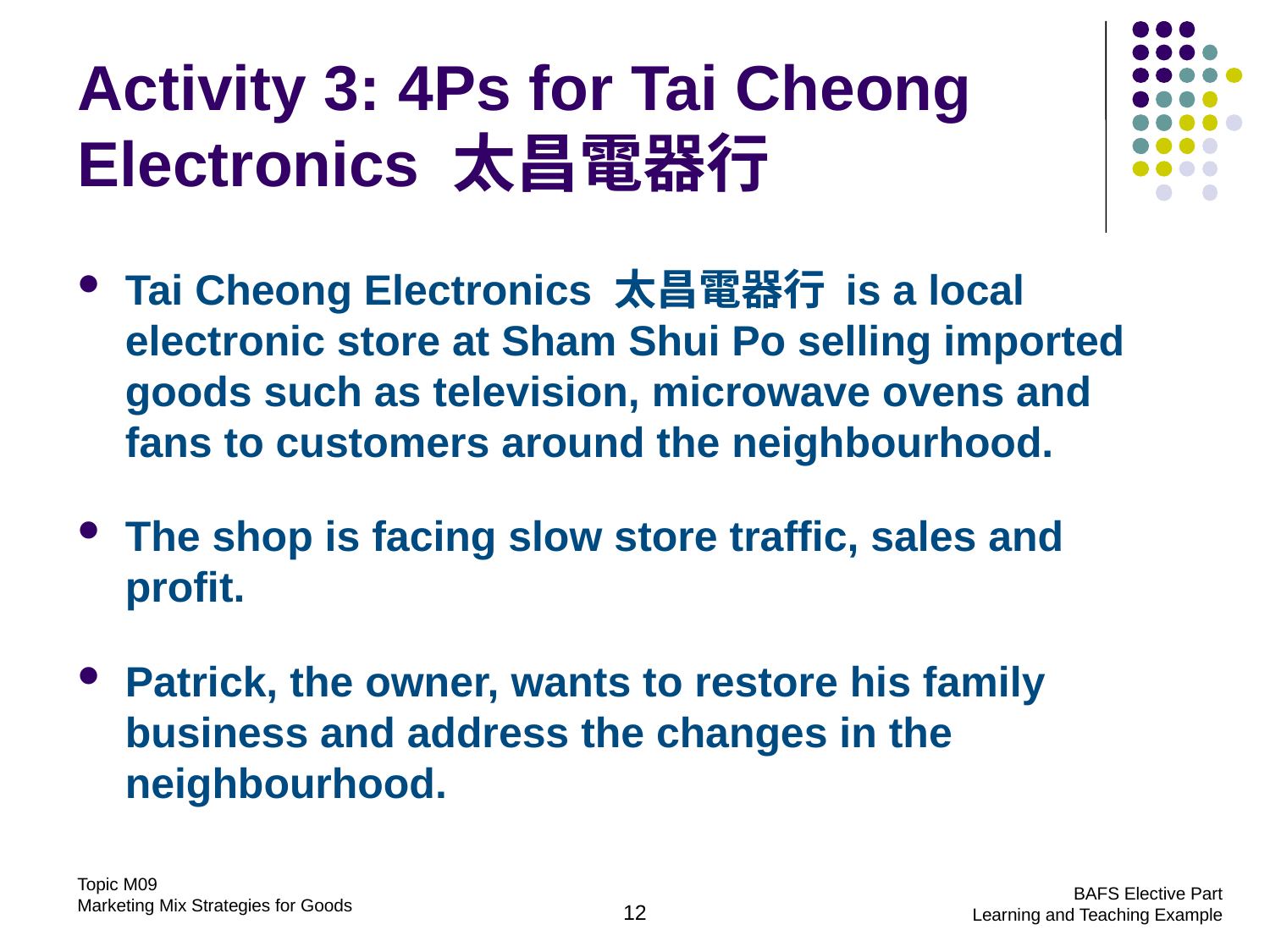

# Activity 3: 4Ps for Tai Cheong Electronics 太昌電器行
Tai Cheong Electronics 太昌電器行 is a local electronic store at Sham Shui Po selling imported goods such as television, microwave ovens and fans to customers around the neighbourhood.
The shop is facing slow store traffic, sales and profit.
Patrick, the owner, wants to restore his family business and address the changes in the neighbourhood.

12